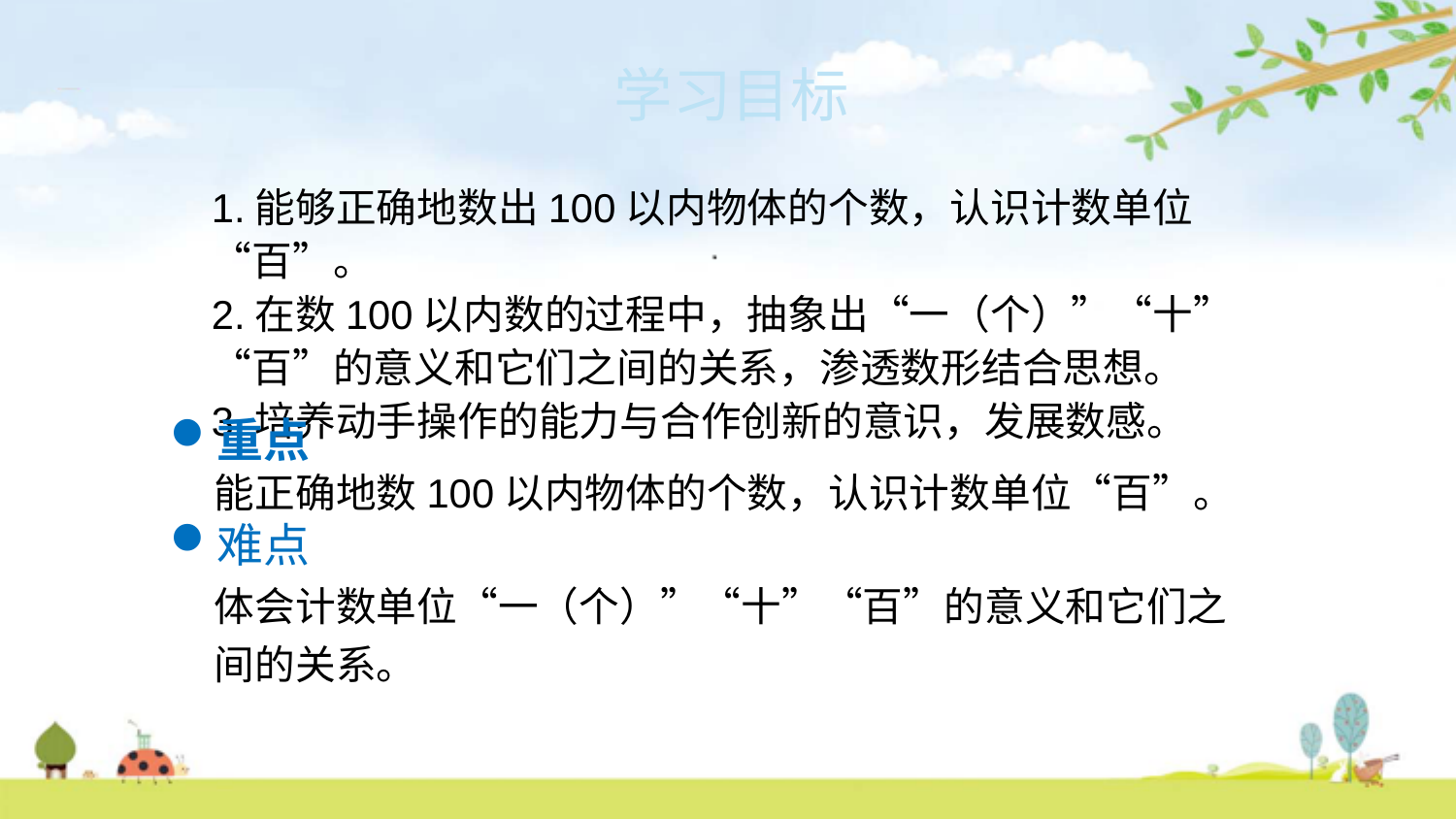

学习目标
1.能够正确地数出100以内物体的个数，认识计数单位“百”。
2.在数100以内数的过程中，抽象出“一（个）”“十”“百”的意义和它们之间的关系，渗透数形结合思想。
3.培养动手操作的能力与合作创新的意识，发展数感。
重点
     能正确地数100以内物体的个数，认识计数单位“百”。
难点
     体会计数单位“一（个）”“十”“百”的意义和它们之
     间的关系。